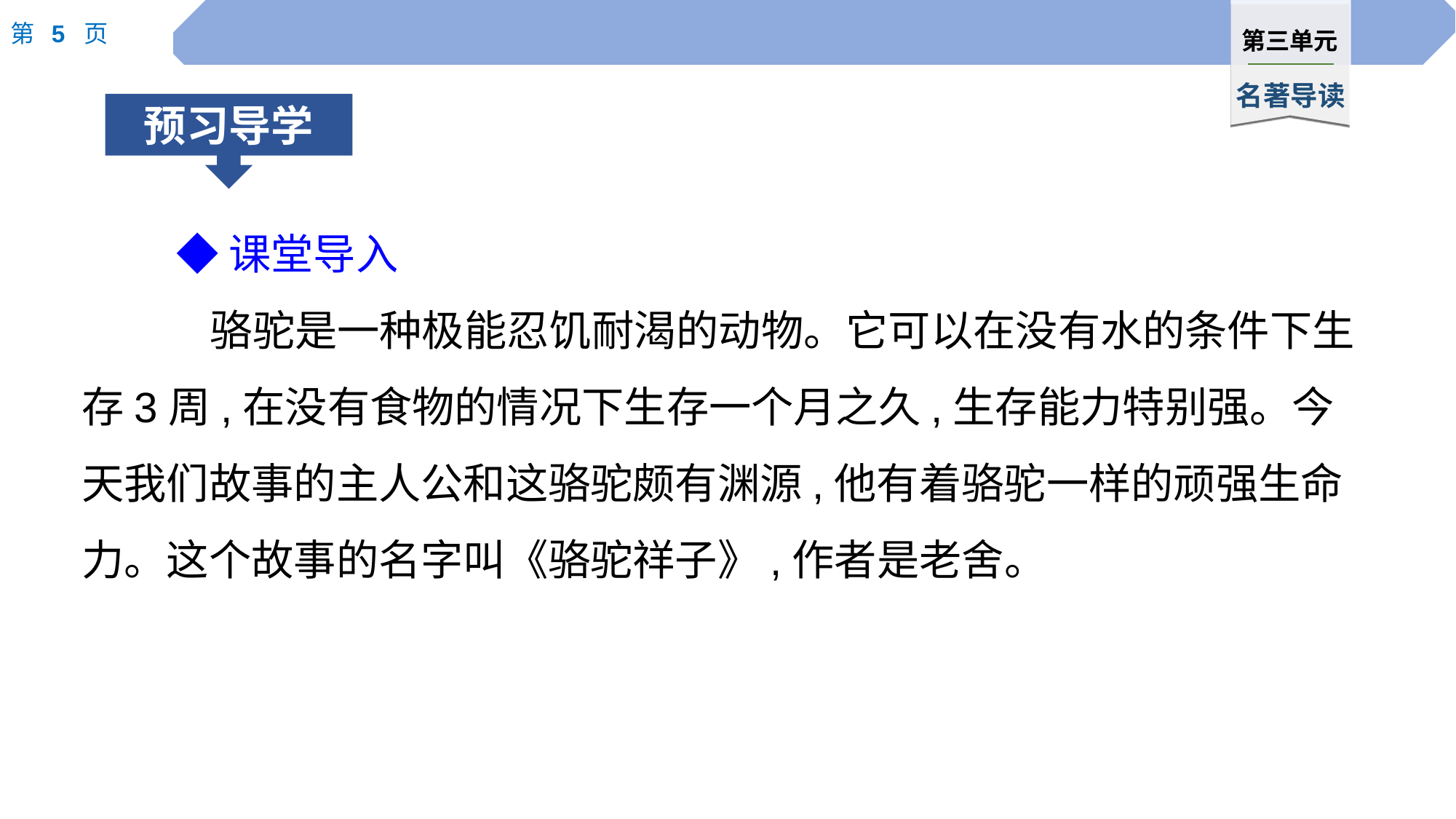

◆课堂导入

　骆驼是一种极能忍饥耐渴的动物。它可以在没有水的条件下生存3周,在没有食物的情况下生存一个月之久,生存能力特别强。今天我们故事的主人公和这骆驼颇有渊源,他有着骆驼一样的顽强生命力。这个故事的名字叫《骆驼祥子》,作者是老舍。